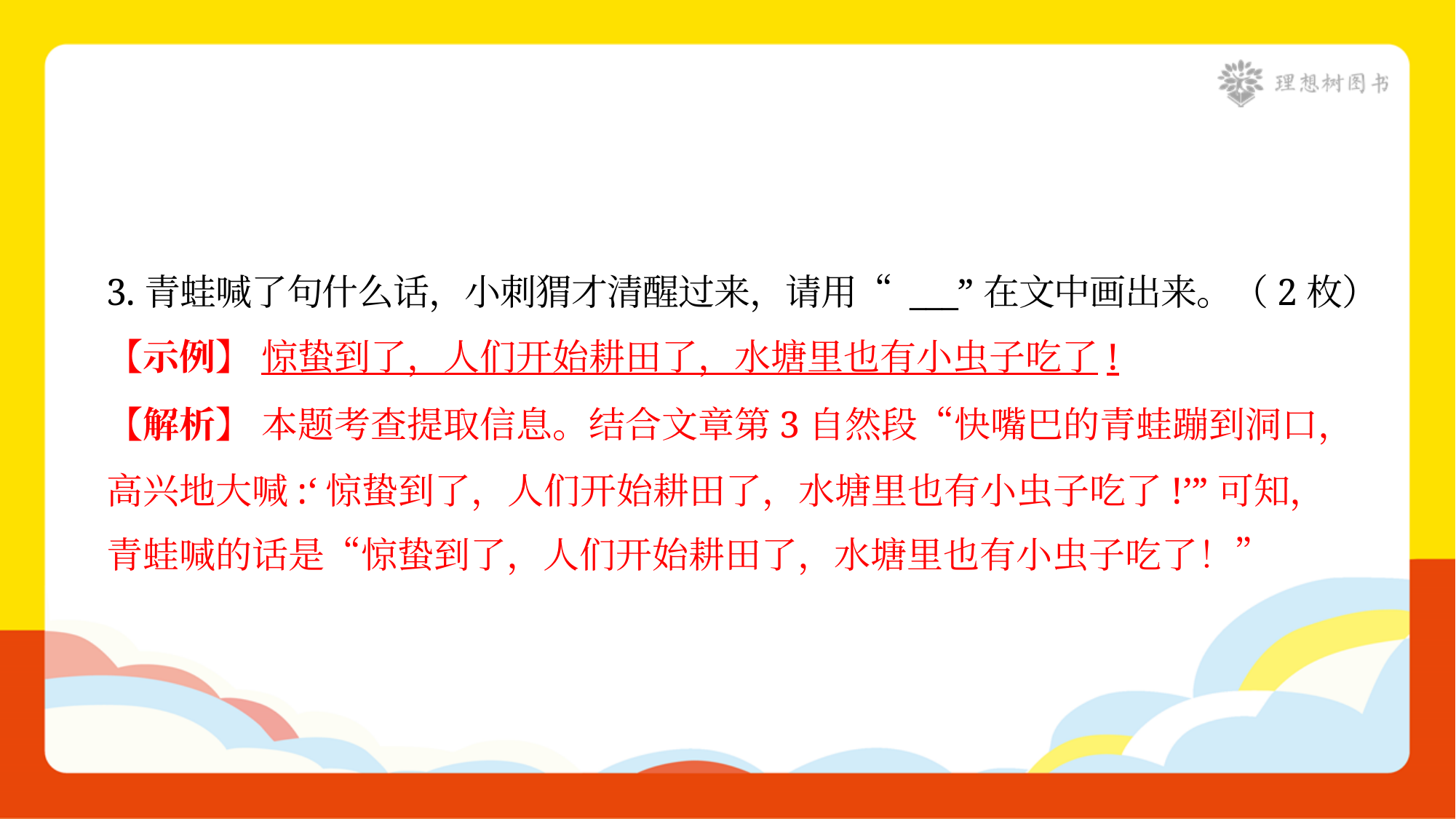

3.青蛙喊了句什么话，小刺猬才清醒过来，请用“ ___”在文中画出来。（2枚）
【示例】 惊蛰到了，人们开始耕田了，水塘里也有小虫子吃了!
【解析】 本题考查提取信息。结合文章第3自然段“快嘴巴的青蛙蹦到洞口，
高兴地大喊:‘惊蛰到了，人们开始耕田了，水塘里也有小虫子吃了!’”可知，
青蛙喊的话是“惊蛰到了，人们开始耕田了，水塘里也有小虫子吃了！”